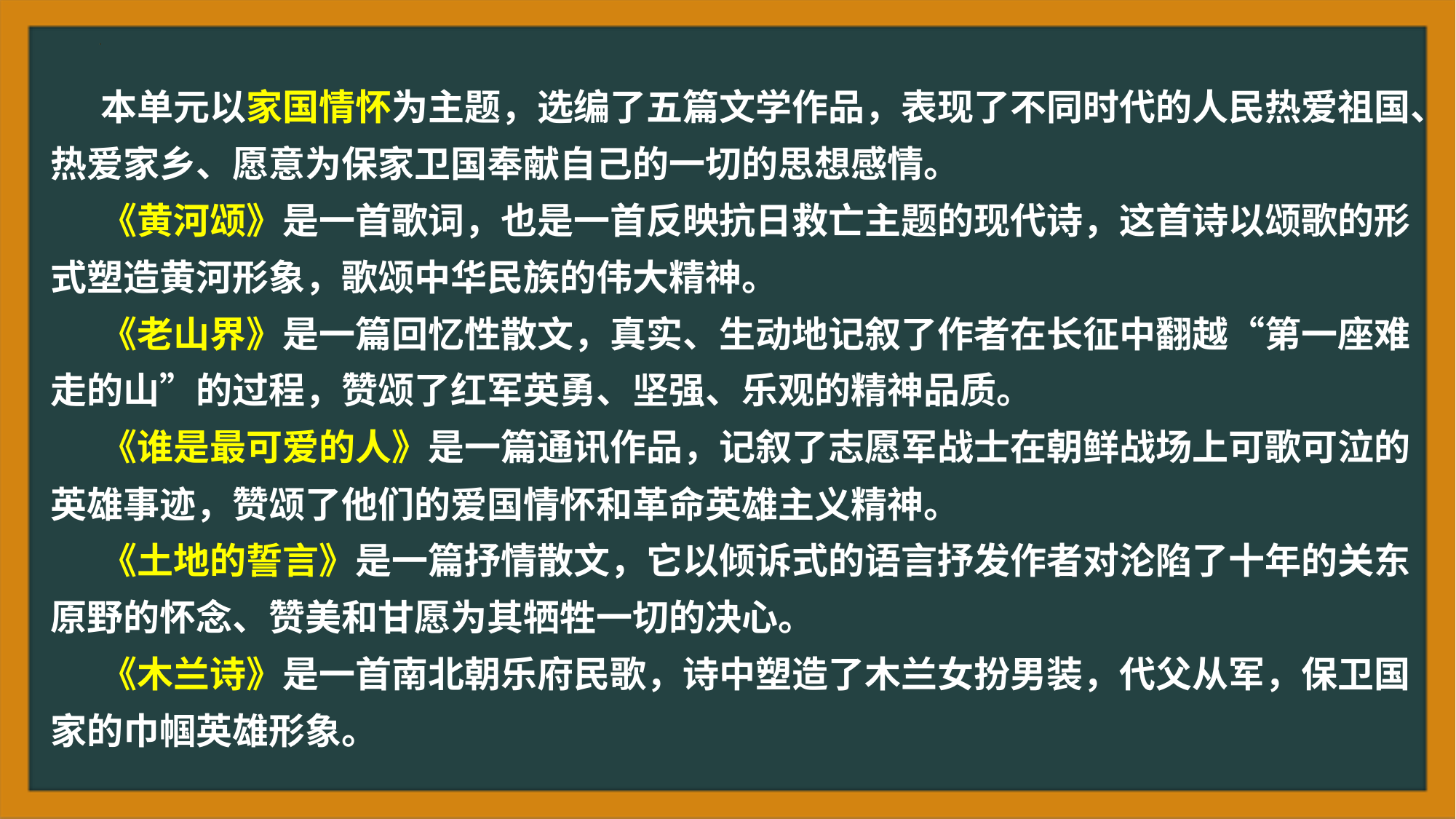

本单元以家国情怀为主题，选编了五篇文学作品，表现了不同时代的人民热爱祖国、热爱家乡、愿意为保家卫国奉献自己的一切的思想感情。
     《黄河颂》是一首歌词，也是一首反映抗日救亡主题的现代诗，这首诗以颂歌的形式塑造黄河形象，歌颂中华民族的伟大精神。
     《老山界》是一篇回忆性散文，真实、生动地记叙了作者在长征中翻越“第一座难走的山”的过程，赞颂了红军英勇、坚强、乐观的精神品质。
     《谁是最可爱的人》是一篇通讯作品，记叙了志愿军战士在朝鲜战场上可歌可泣的英雄事迹，赞颂了他们的爱国情怀和革命英雄主义精神。
     《土地的誓言》是一篇抒情散文，它以倾诉式的语言抒发作者对沦陷了十年的关东原野的怀念、赞美和甘愿为其牺牲一切的决心。
     《木兰诗》是一首南北朝乐府民歌，诗中塑造了木兰女扮男装，代父从军，保卫国家的巾帼英雄形象。